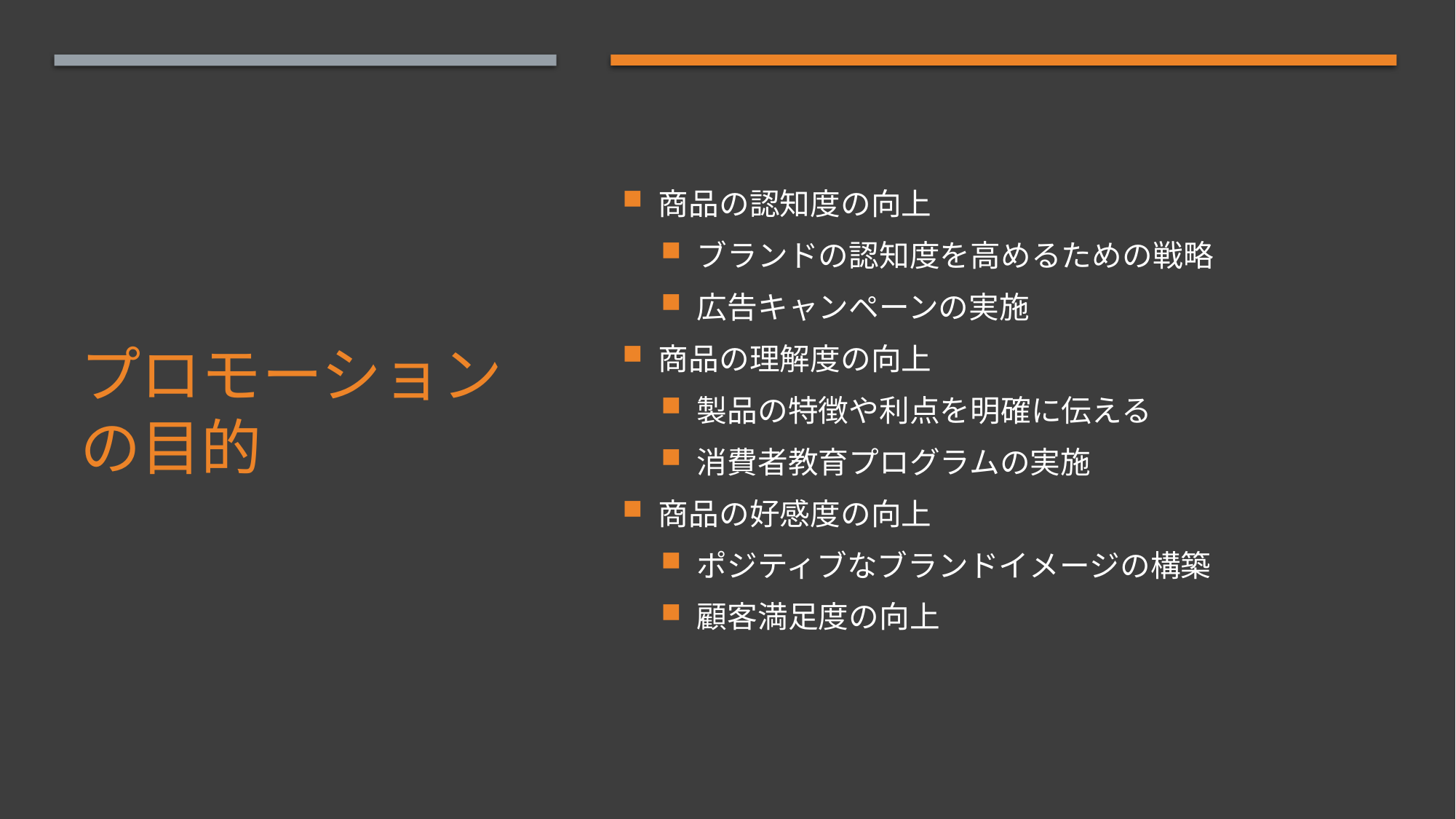

商品の認知度の向上
ブランドの認知度を高めるための戦略
広告キャンペーンの実施
商品の理解度の向上
製品の特徴や利点を明確に伝える
消費者教育プログラムの実施
商品の好感度の向上
ポジティブなブランドイメージの構築
顧客満足度の向上
# プロモーションの目的